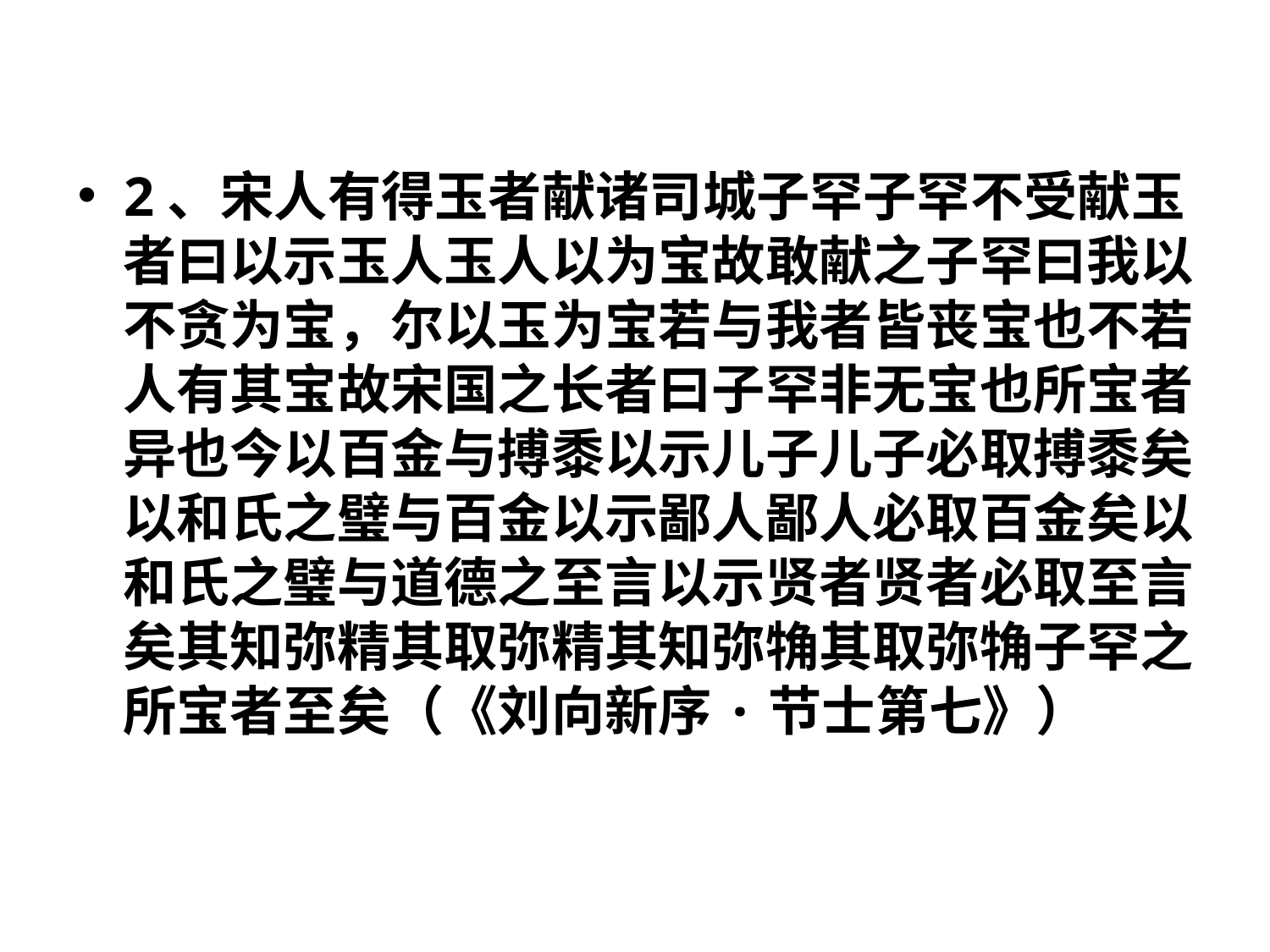

2、宋人有得玉者献诸司城子罕子罕不受献玉者曰以示玉人玉人以为宝故敢献之子罕曰我以不贪为宝，尔以玉为宝若与我者皆丧宝也不若人有其宝故宋国之长者曰子罕非无宝也所宝者异也今以百金与搏黍以示儿子儿子必取搏黍矣以和氏之璧与百金以示鄙人鄙人必取百金矣以和氏之璧与道德之至言以示贤者贤者必取至言矣其知弥精其取弥精其知弥觕其取弥觕子罕之所宝者至矣（《刘向新序·节士第七》）